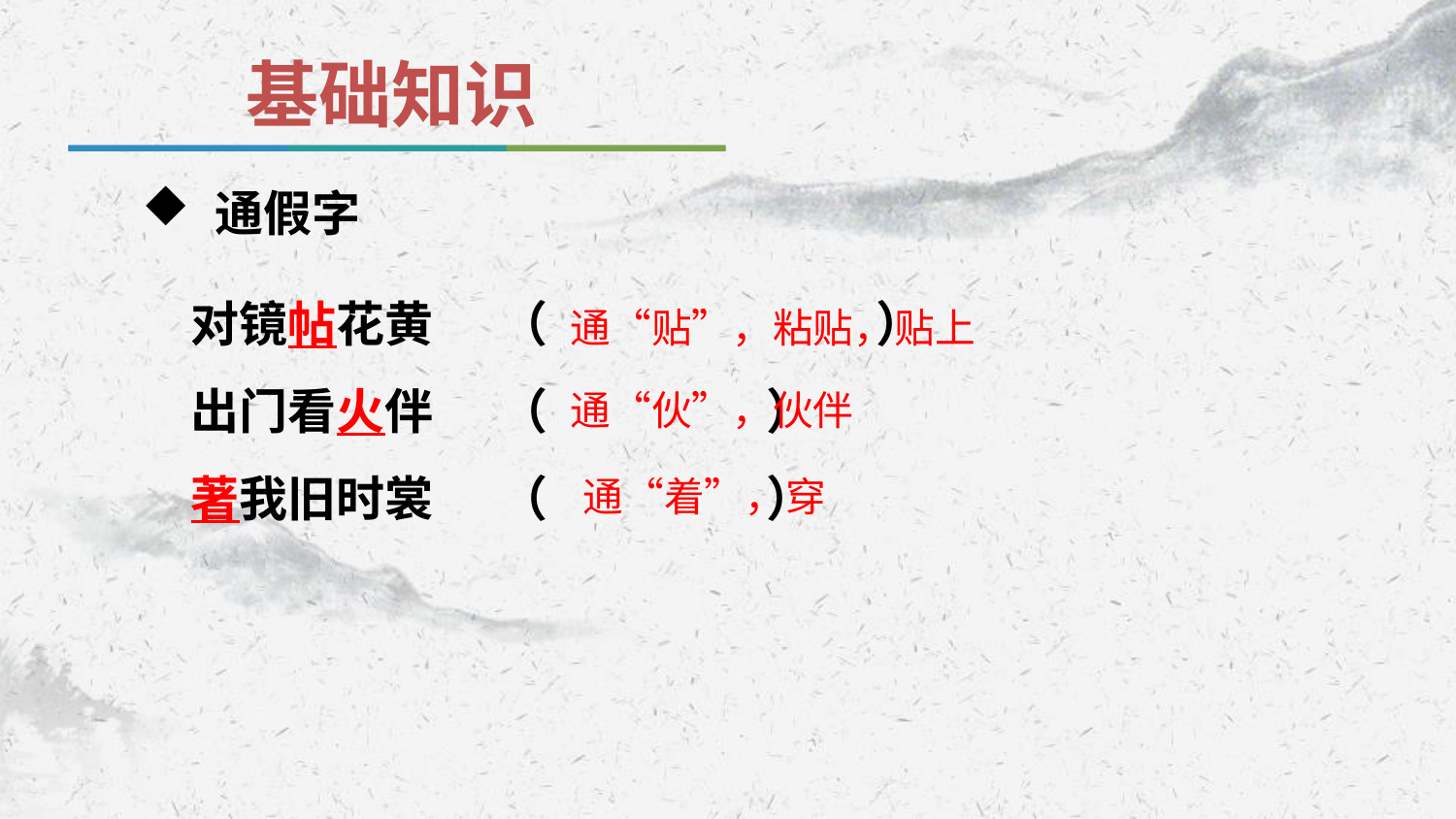

基础知识

通假字
对镜帖花黄      （                              ）
出门看火伴      （                    ）
著我旧时裳      （                    ）

通“贴”，粘贴，贴上
通“伙”，伙伴
通“着”，穿